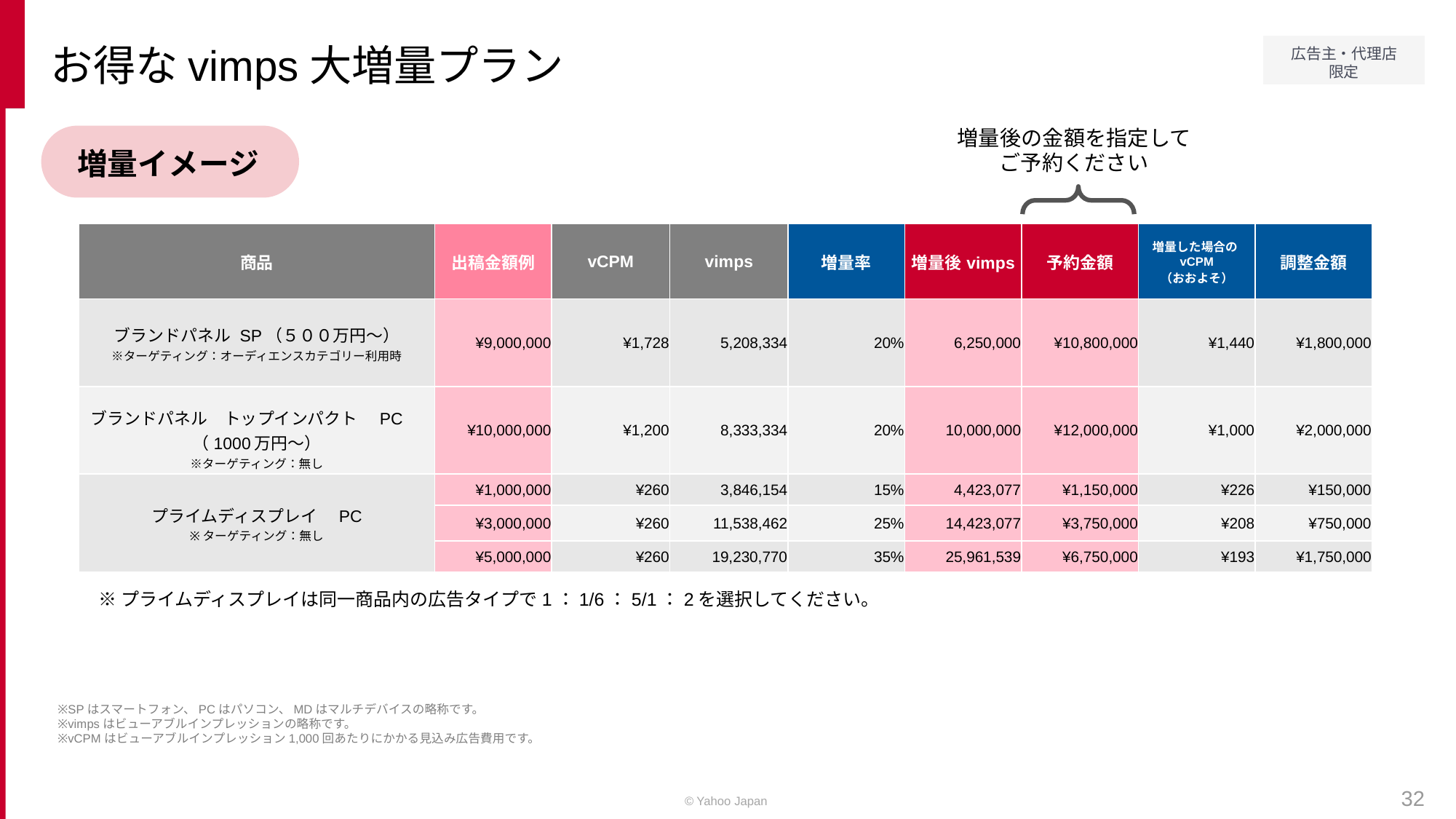

お得なvimps大増量プラン
増量後の金額を指定して
ご予約ください

増量イメージ

| 商品 | 出稿金額例 | vCPM | vimps | 増量率 | 増量後vimps | 予約金額 | 増量した場合のvCPM （おおよそ） | 調整金額 |
| --- | --- | --- | --- | --- | --- | --- | --- | --- |
| ブランドパネル SP（５００万円～） ※ターゲティング：オーディエンスカテゴリー利用時 | ¥9,000,000 | ¥1,728 | 5,208,334 | 20% | 6,250,000 | ¥10,800,000 | ¥1,440 | ¥1,800,000 |
| ブランドパネル　トップインパクト　PC　（1000万円～） ※ターゲティング：無し | ¥10,000,000 | ¥1,200 | 8,333,334 | 20% | 10,000,000 | ¥12,000,000 | ¥1,000 | ¥2,000,000 |
| プライムディスプレイ　PC ※ターゲティング：無し | ¥1,000,000 | ¥260 | 3,846,154 | 15% | 4,423,077 | ¥1,150,000 | ¥226 | ¥150,000 |
|  | ¥3,000,000 | ¥260 | 11,538,462 | 25% | 14,423,077 | ¥3,750,000 | ¥208 | ¥750,000 |
|  | ¥5,000,000 | ¥260 | 19,230,770 | 35% | 25,961,539 | ¥6,750,000 | ¥193 | ¥1,750,000 |
※プライムディスプレイは同一商品内の広告タイプで1：1/6：5/1：2を選択してください。
※SPはスマートフォン、PCはパソコン、MDはマルチデバイスの略称です。
※vimpsはビューアブルインプレッションの略称です。
※vCPMはビューアブルインプレッション1,000回あたりにかかる見込み広告費用です。
32